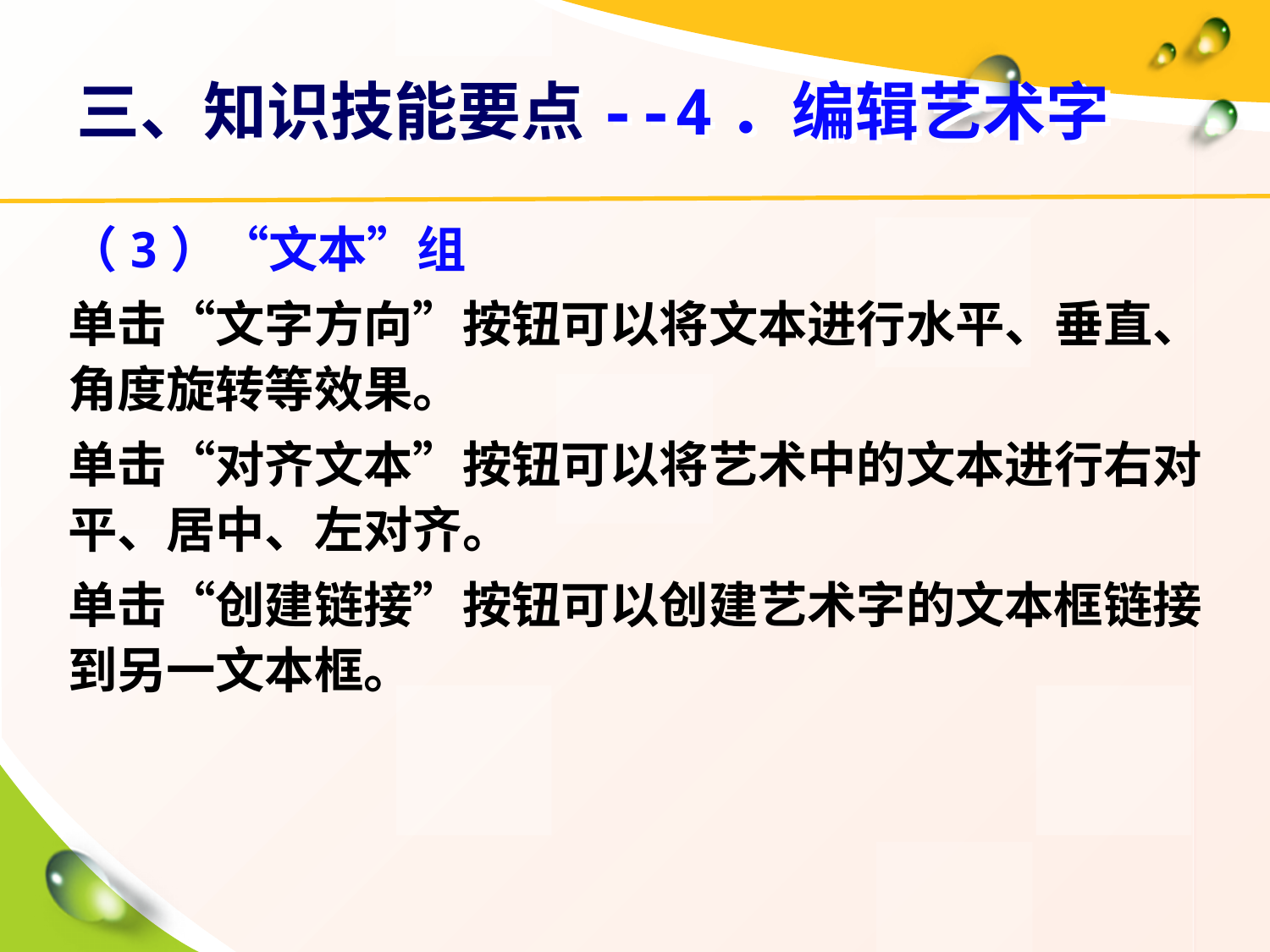

# 三、知识技能要点--4．编辑艺术字
（3）“文本”组
单击“文字方向”按钮可以将文本进行水平、垂直、角度旋转等效果。
单击“对齐文本”按钮可以将艺术中的文本进行右对平、居中、左对齐。
单击“创建链接”按钮可以创建艺术字的文本框链接到另一文本框。